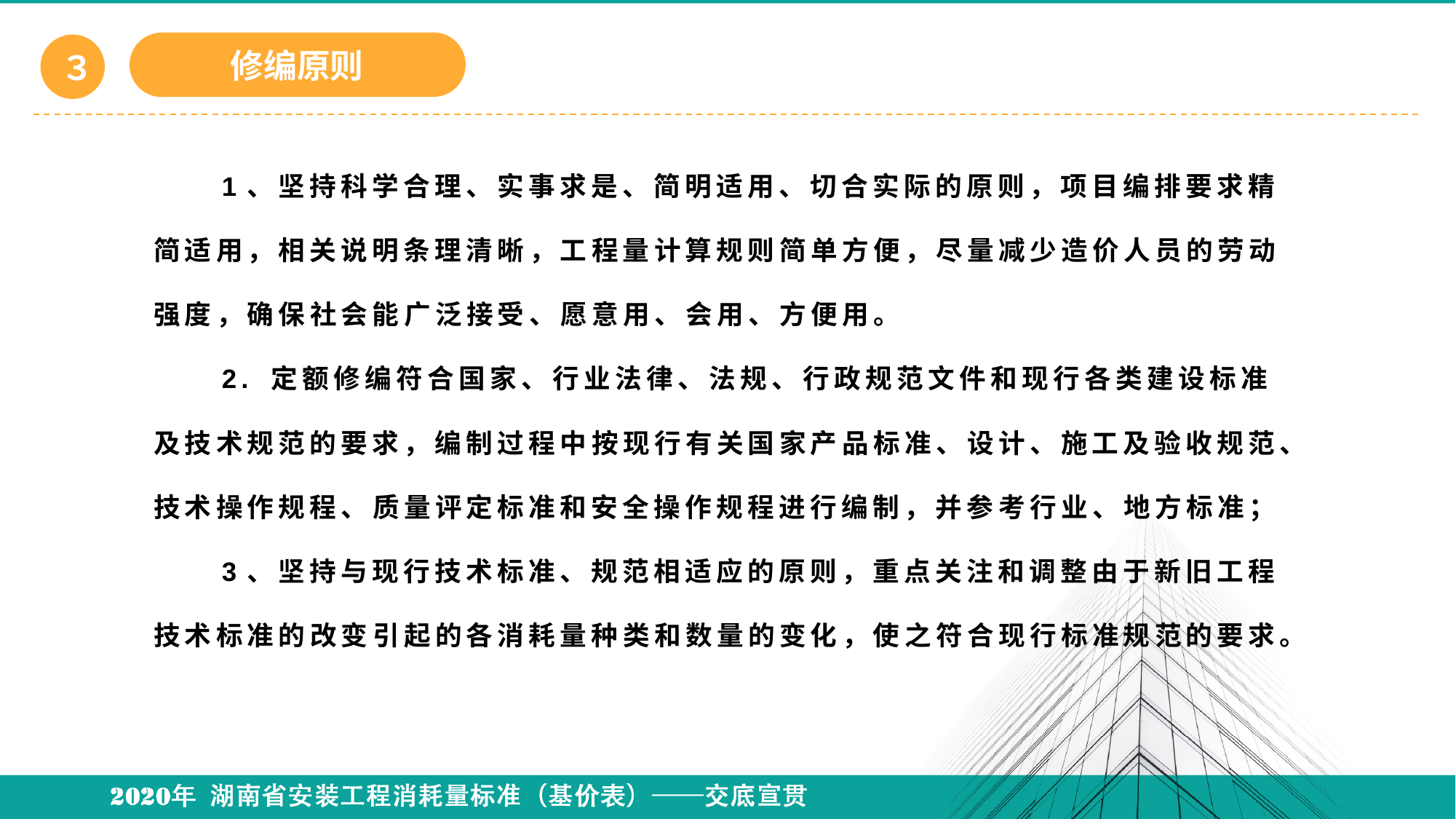

修编原则

３
# 1、坚持科学合理、实事求是、简明适用、切合实际的原则，项目编排要求精简适用，相关说明条理清晰，工程量计算规则简单方便，尽量减少造价人员的劳动强度，确保社会能广泛接受、愿意用、会用、方便用。 　　2. 定额修编符合国家、行业法律、法规、行政规范文件和现行各类建设标准及技术规范的要求，编制过程中按现行有关国家产品标准、设计、施工及验收规范、技术操作规程、质量评定标准和安全操作规程进行编制，并参考行业、地方标准； 　　3、坚持与现行技术标准、规范相适应的原则，重点关注和调整由于新旧工程技术标准的改变引起的各消耗量种类和数量的变化，使之符合现行标准规范的要求。